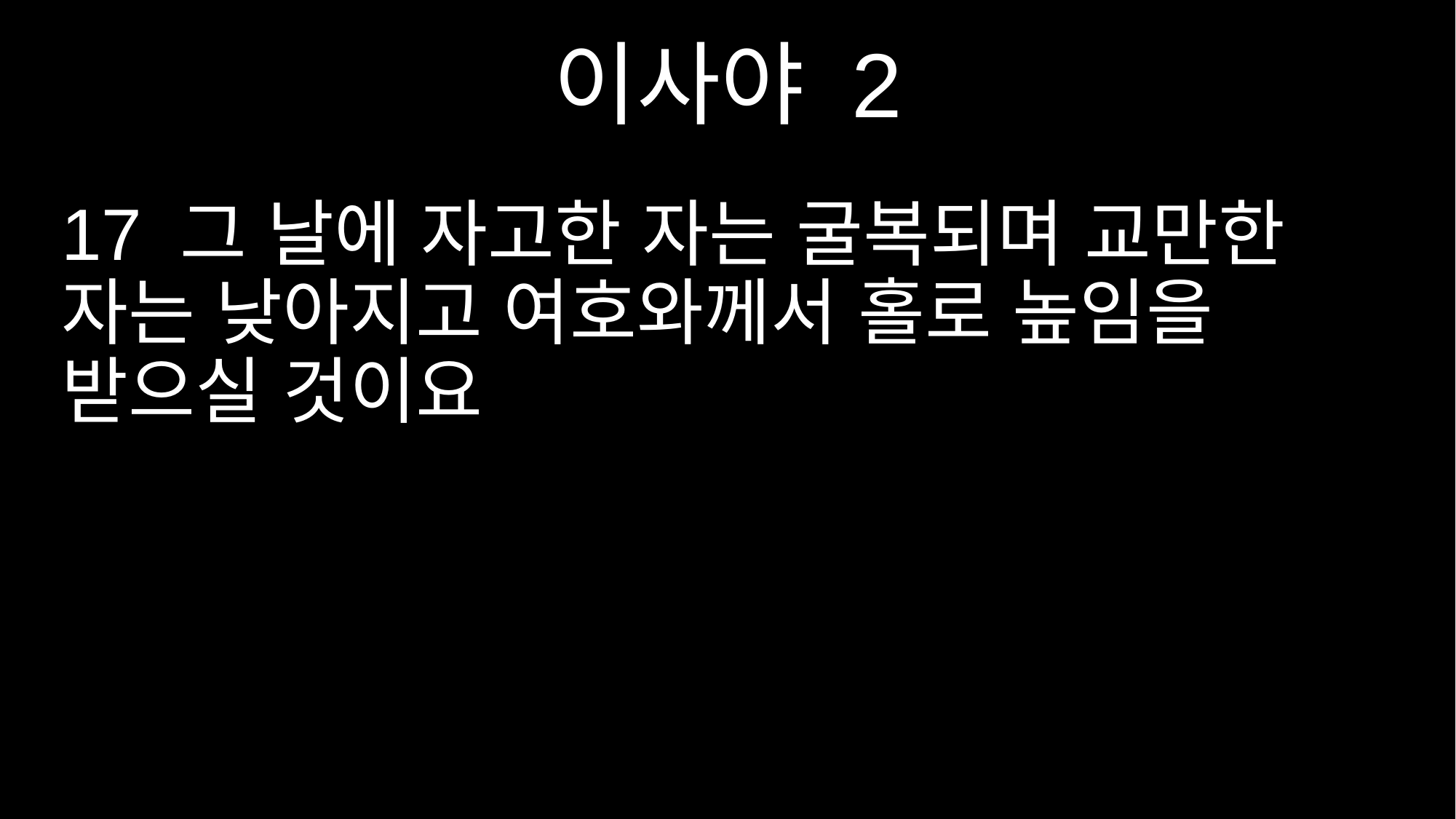

이사야 2
17 그 날에 자고한 자는 굴복되며 교만한 자는 낮아지고 여호와께서 홀로 높임을 받으실 것이요